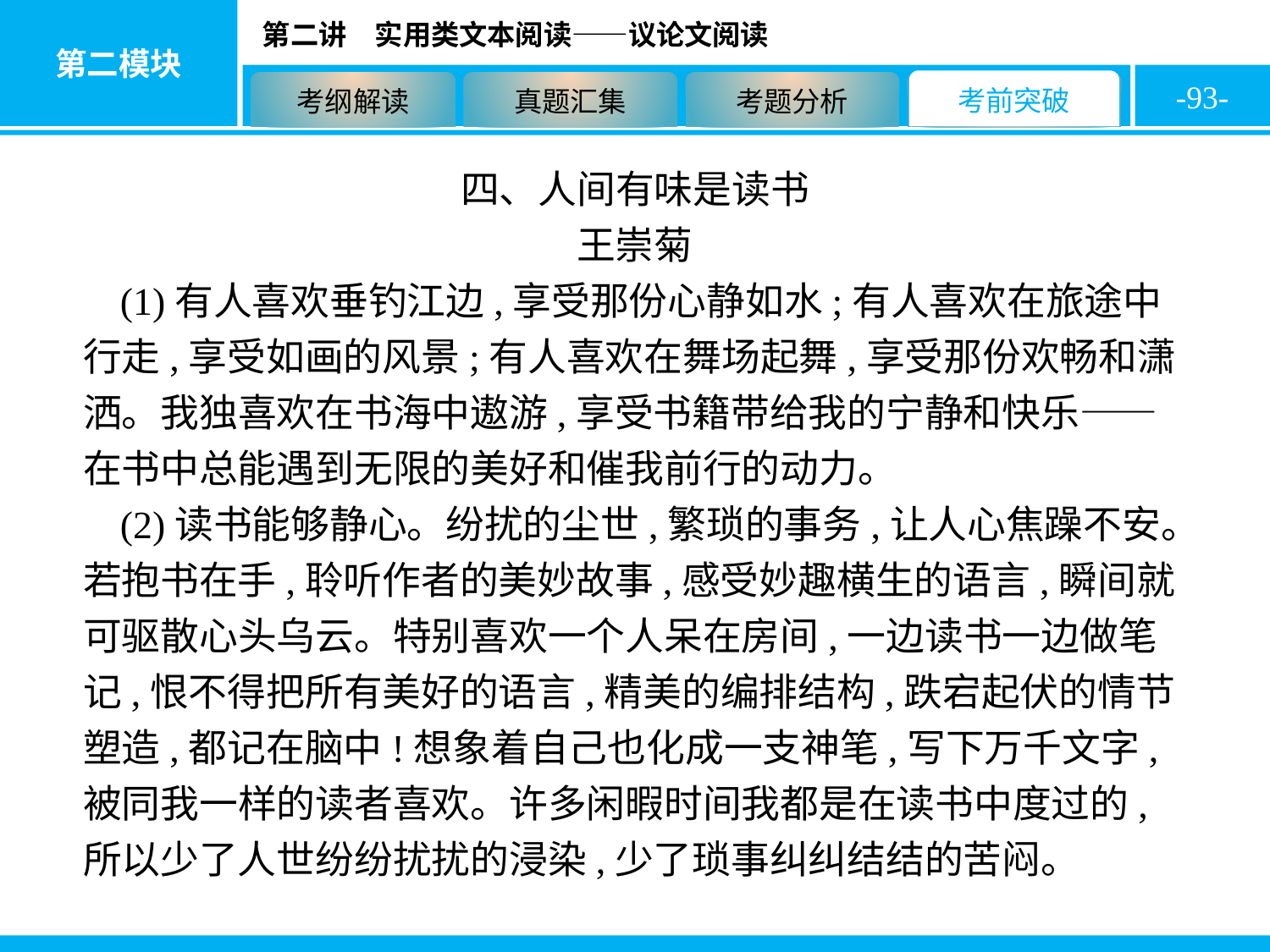

-93-
四、人间有味是读书
王崇菊
(1)有人喜欢垂钓江边,享受那份心静如水;有人喜欢在旅途中行走,享受如画的风景;有人喜欢在舞场起舞,享受那份欢畅和潇洒。我独喜欢在书海中遨游,享受书籍带给我的宁静和快乐——在书中总能遇到无限的美好和催我前行的动力。
(2)读书能够静心。纷扰的尘世,繁琐的事务,让人心焦躁不安。若抱书在手,聆听作者的美妙故事,感受妙趣横生的语言,瞬间就可驱散心头乌云。特别喜欢一个人呆在房间,一边读书一边做笔记,恨不得把所有美好的语言,精美的编排结构,跌宕起伏的情节塑造,都记在脑中!想象着自己也化成一支神笔,写下万千文字,被同我一样的读者喜欢。许多闲暇时间我都是在读书中度过的,所以少了人世纷纷扰扰的浸染,少了琐事纠纠结结的苦闷。